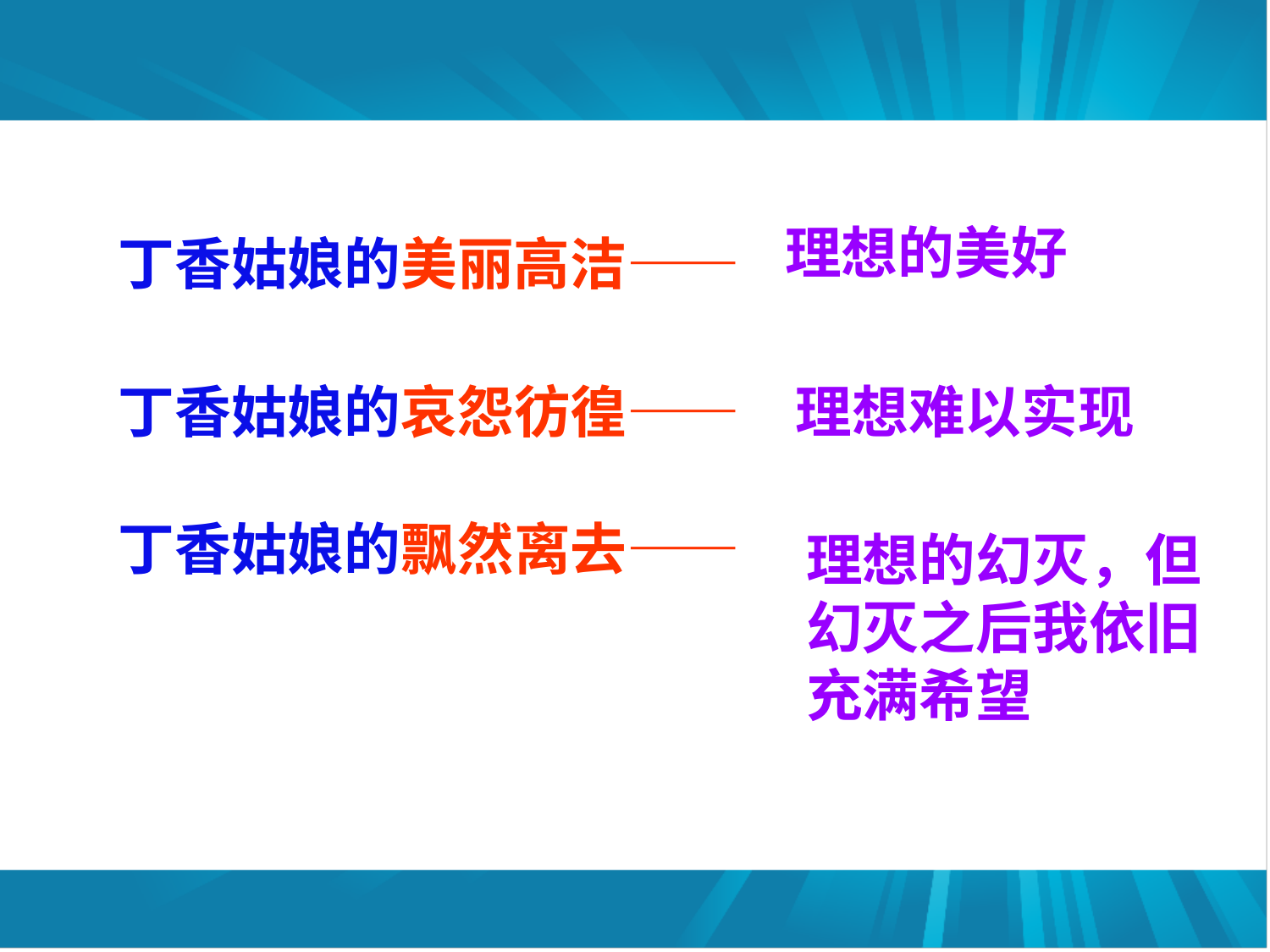

理想的美好

丁香姑娘的美丽高洁——
丁香姑娘的哀怨彷徨——
理想难以实现
丁香姑娘的飘然离去——
理想的幻灭，但幻灭之后我依旧充满希望